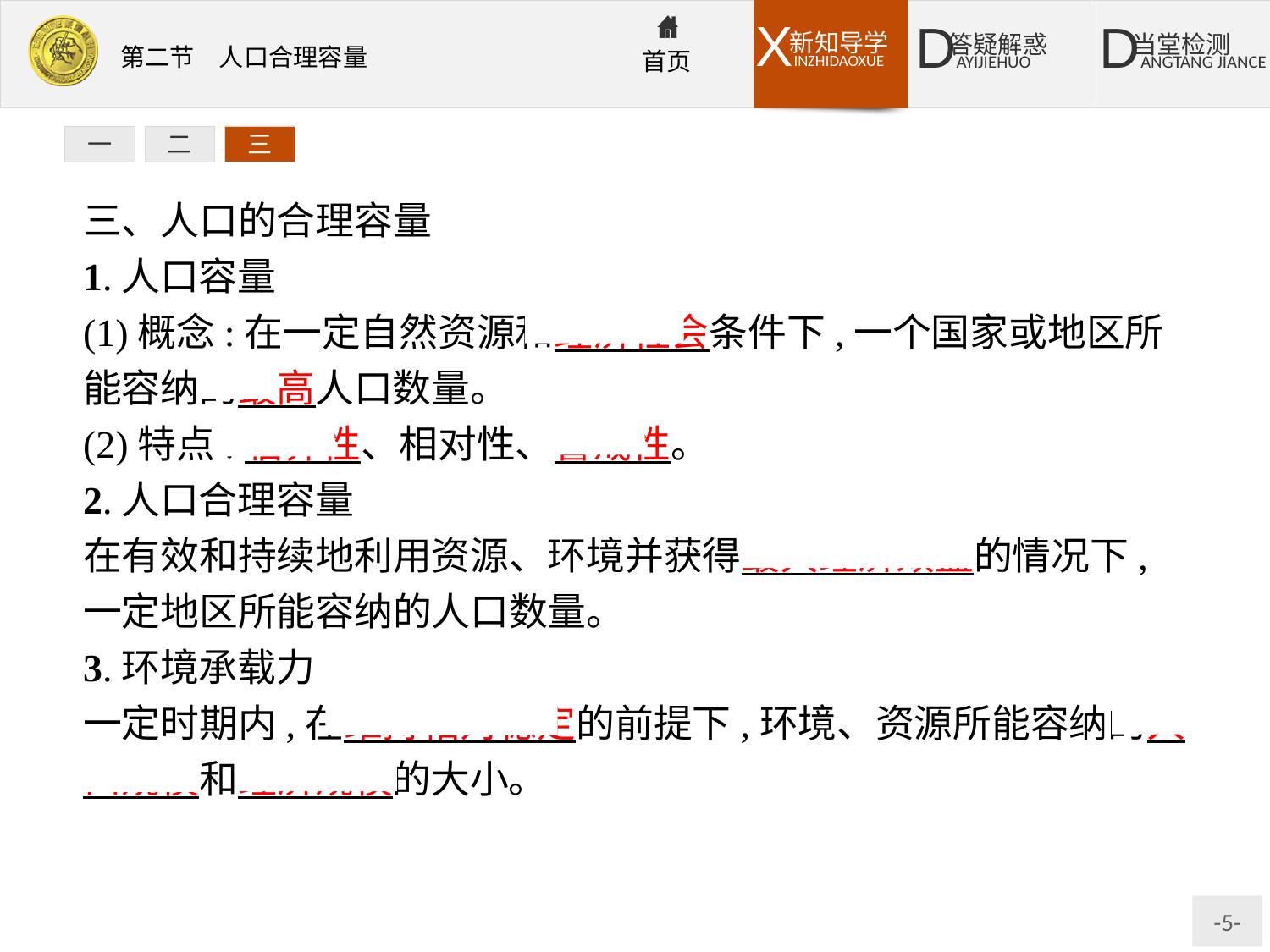

一
二
三
三、人口的合理容量
1.人口容量
(1)概念:在一定自然资源和经济社会条件下,一个国家或地区所能容纳的最高人口数量。
(2)特点:临界性、相对性、警戒性。
2.人口合理容量
在有效和持续地利用资源、环境并获得最大经济效益的情况下,一定地区所能容纳的人口数量。
3.环境承载力
一定时期内,在维持相对稳定的前提下,环境、资源所能容纳的人口规模和经济规模的大小。